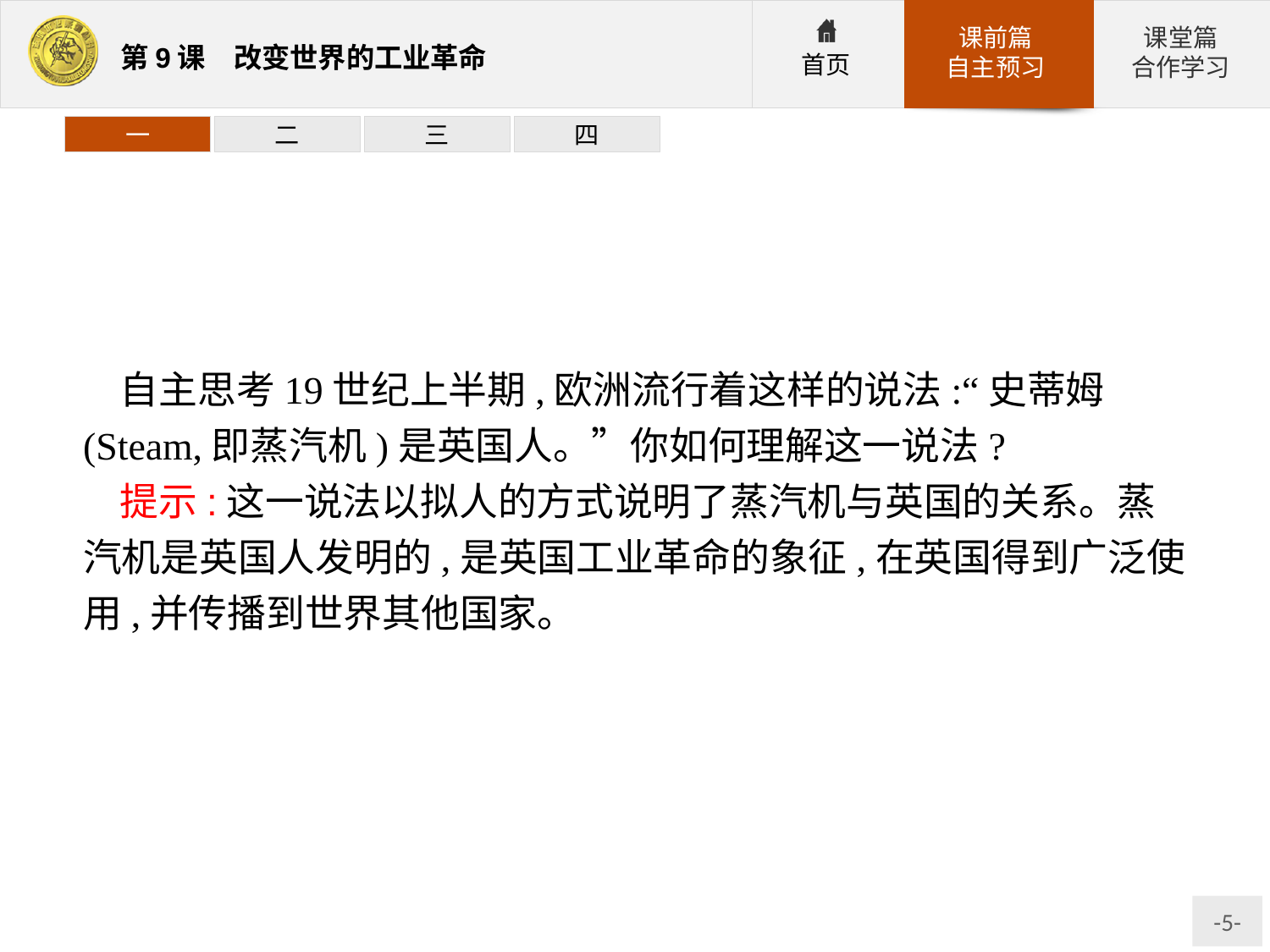

一
二
三
四
自主思考19世纪上半期,欧洲流行着这样的说法:“史蒂姆(Steam,即蒸汽机)是英国人。”你如何理解这一说法?
提示:这一说法以拟人的方式说明了蒸汽机与英国的关系。蒸汽机是英国人发明的,是英国工业革命的象征,在英国得到广泛使用,并传播到世界其他国家。